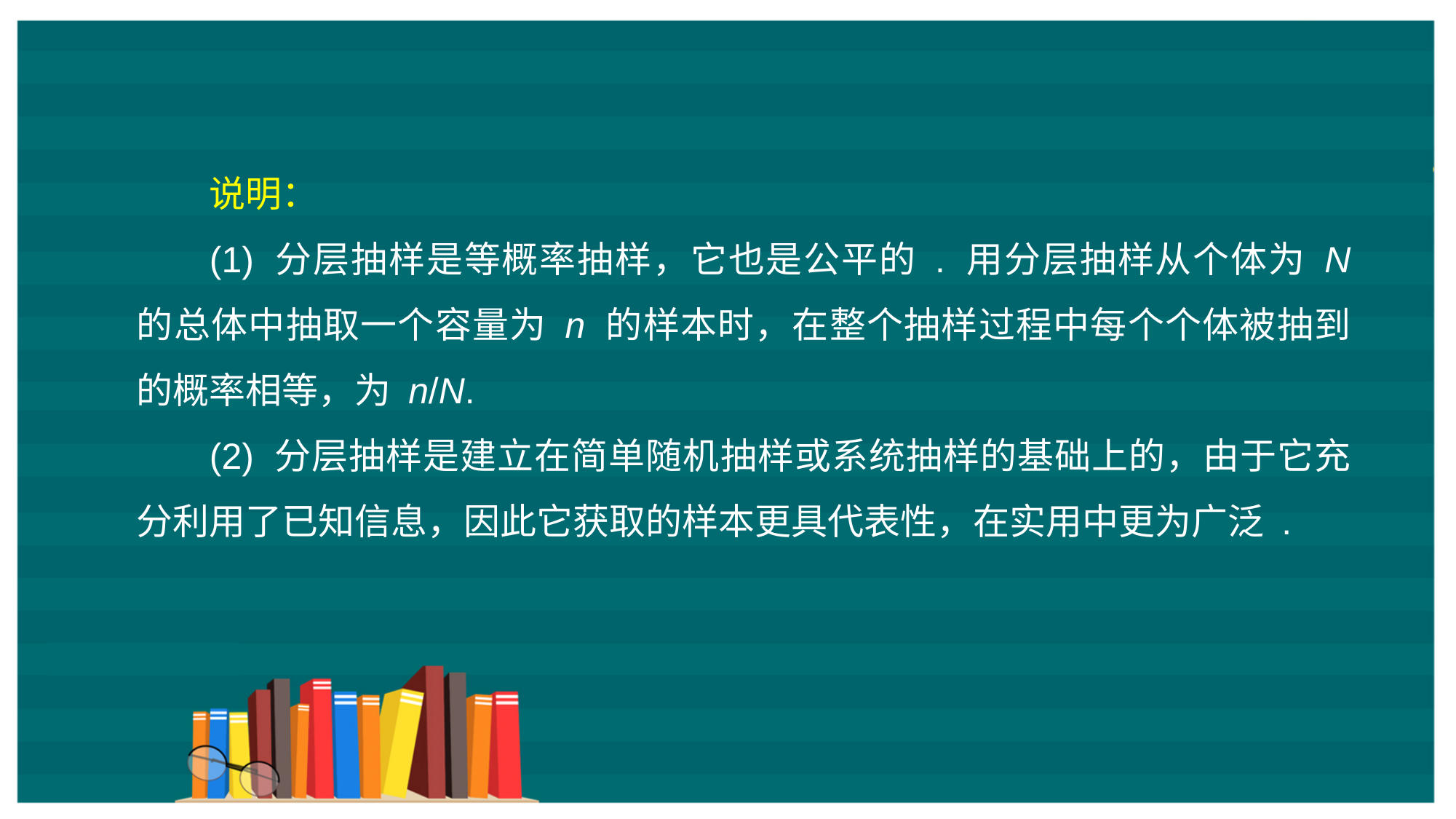

说明：
(1) 分层抽样是等概率抽样，它也是公平的 . 用分层抽样从个体为 N 的总体中抽取一个容量为 n 的样本时，在整个抽样过程中每个个体被抽到的概率相等，为 n/N.
(2) 分层抽样是建立在简单随机抽样或系统抽样的基础上的，由于它充分利用了已知信息，因此它获取的样本更具代表性，在实用中更为广泛 .